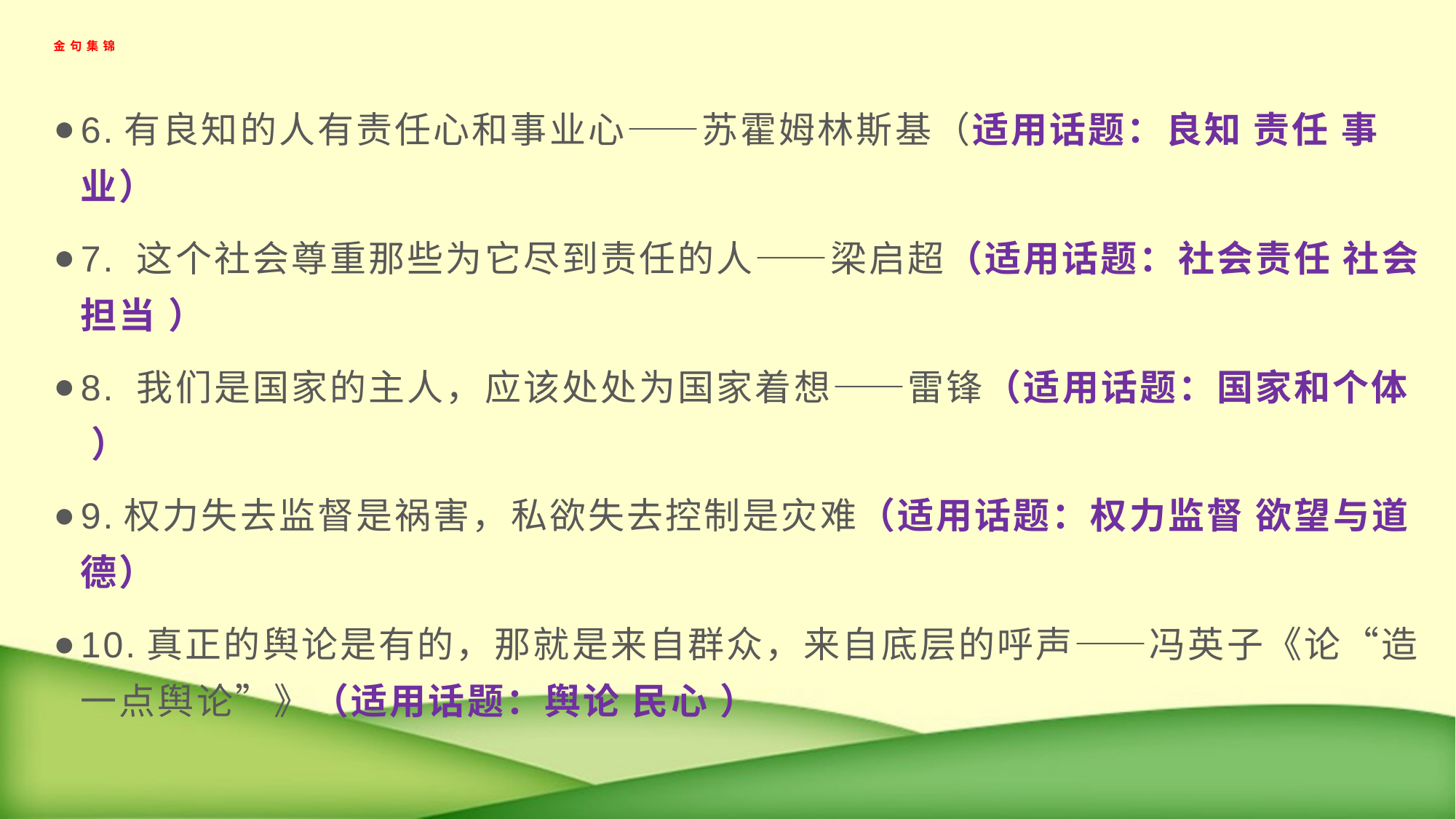

# 金句集锦
6.有良知的人有责任心和事业心——苏霍姆林斯基（适用话题：良知 责任 事业）
7. 这个社会尊重那些为它尽到责任的人——梁启超（适用话题：社会责任 社会担当 ）
8. 我们是国家的主人，应该处处为国家着想——雷锋（适用话题：国家和个体 ）
9.权力失去监督是祸害，私欲失去控制是灾难（适用话题：权力监督 欲望与道德）
10.真正的舆论是有的，那就是来自群众，来自底层的呼声——冯英子《论“造一点舆论”》（适用话题：舆论 民心 ）